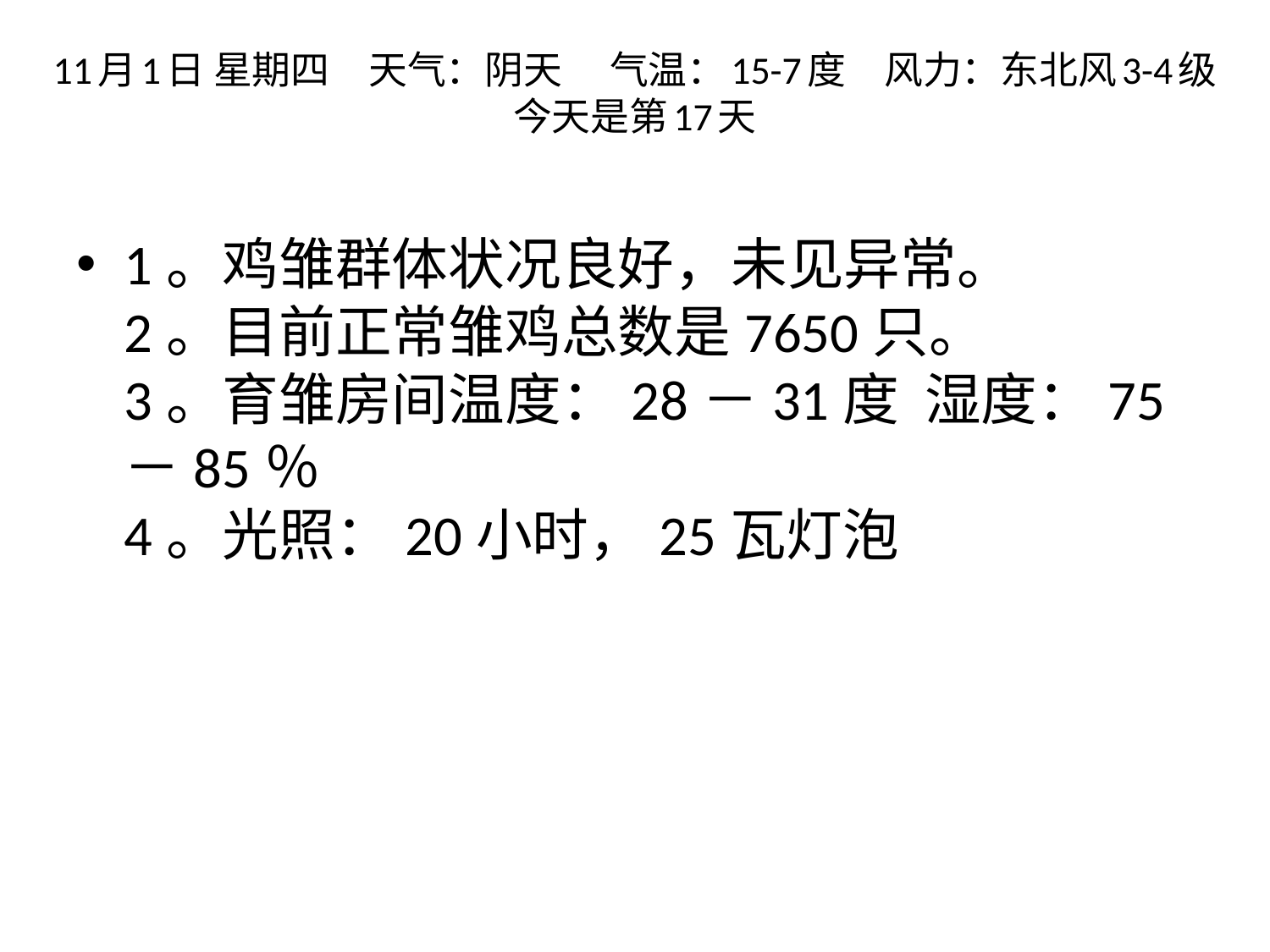

# 11月1日 星期四　天气：阴天 　气温：15-7度　风力：东北风3-4级 今天是第17天
1。鸡雏群体状况良好，未见异常。
2。目前正常雏鸡总数是7650只。
3。育雏房间温度：28－31度  湿度：75－85％
4。光照：20小时，25瓦灯泡